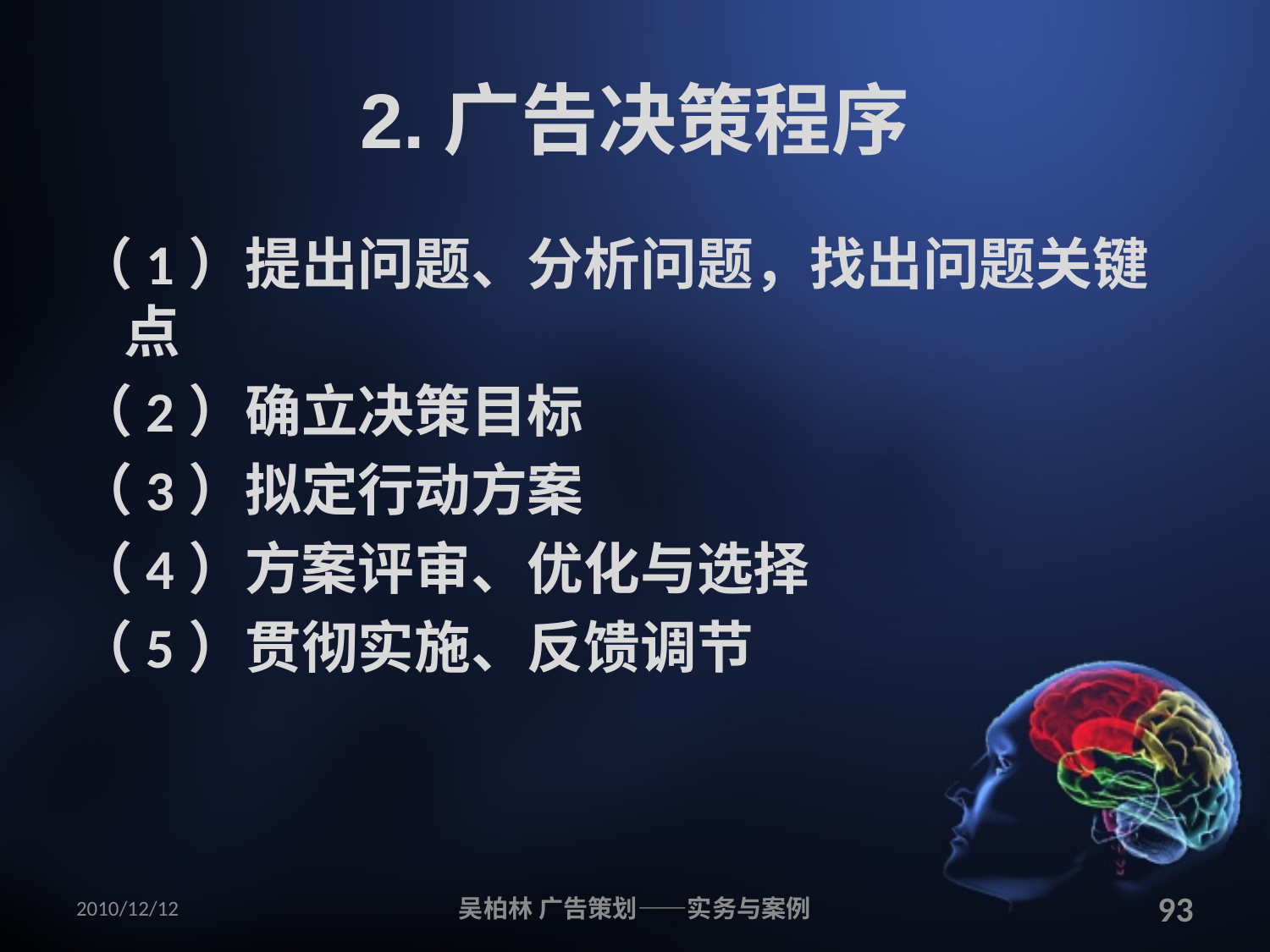

# 2.广告决策程序
（1）提出问题、分析问题，找出问题关键点
（2）确立决策目标
（3）拟定行动方案
（4）方案评审、优化与选择
（5）贯彻实施、反馈调节
2010/12/12
吴柏林 广告策划——实务与案例
93